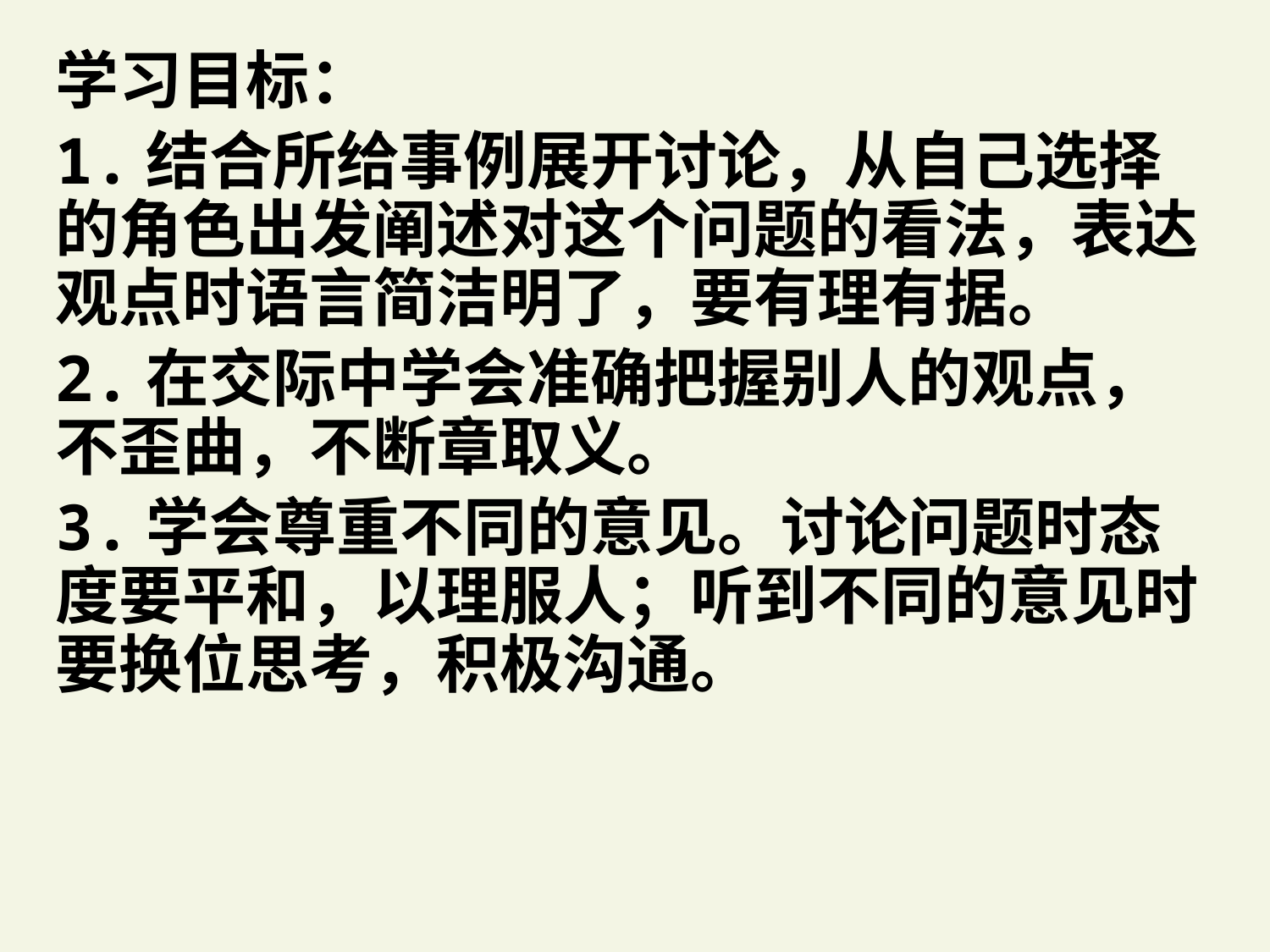

学习目标：
1.结合所给事例展开讨论，从自己选择的角色出发阐述对这个问题的看法，表达观点时语言简洁明了，要有理有据。
2.在交际中学会准确把握别人的观点，不歪曲，不断章取义。
3.学会尊重不同的意见。讨论问题时态度要平和，以理服人；听到不同的意见时要换位思考，积极沟通。